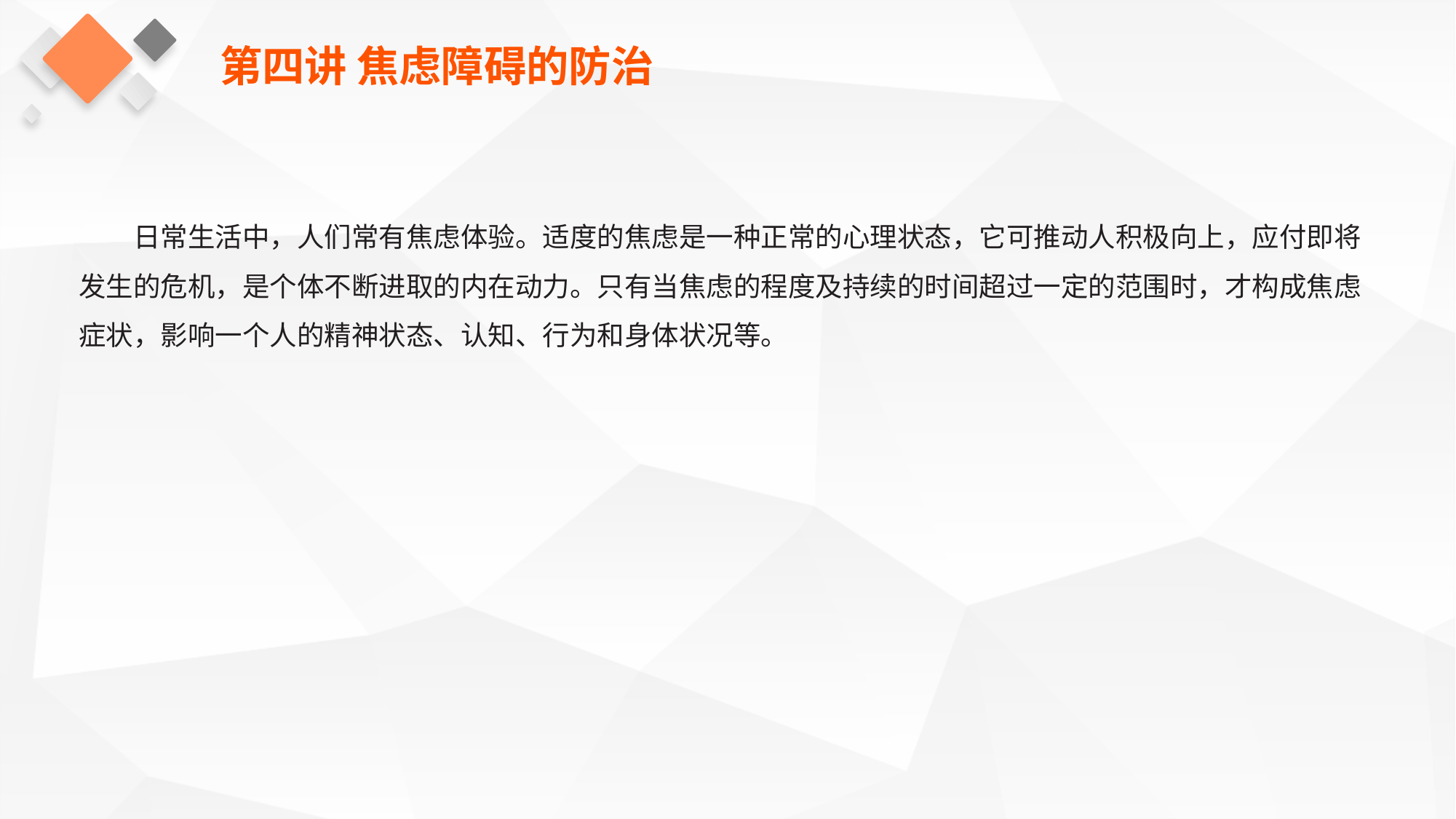

第四讲 焦虑障碍的防治

日常生活中，人们常有焦虑体验。适度的焦虑是一种正常的心理状态，它可推动人积极向上，应付即将发生的危机，是个体不断进取的内在动力。只有当焦虑的程度及持续的时间超过一定的范围时，才构成焦虑症状，影响一个人的精神状态、认知、行为和身体状况等。